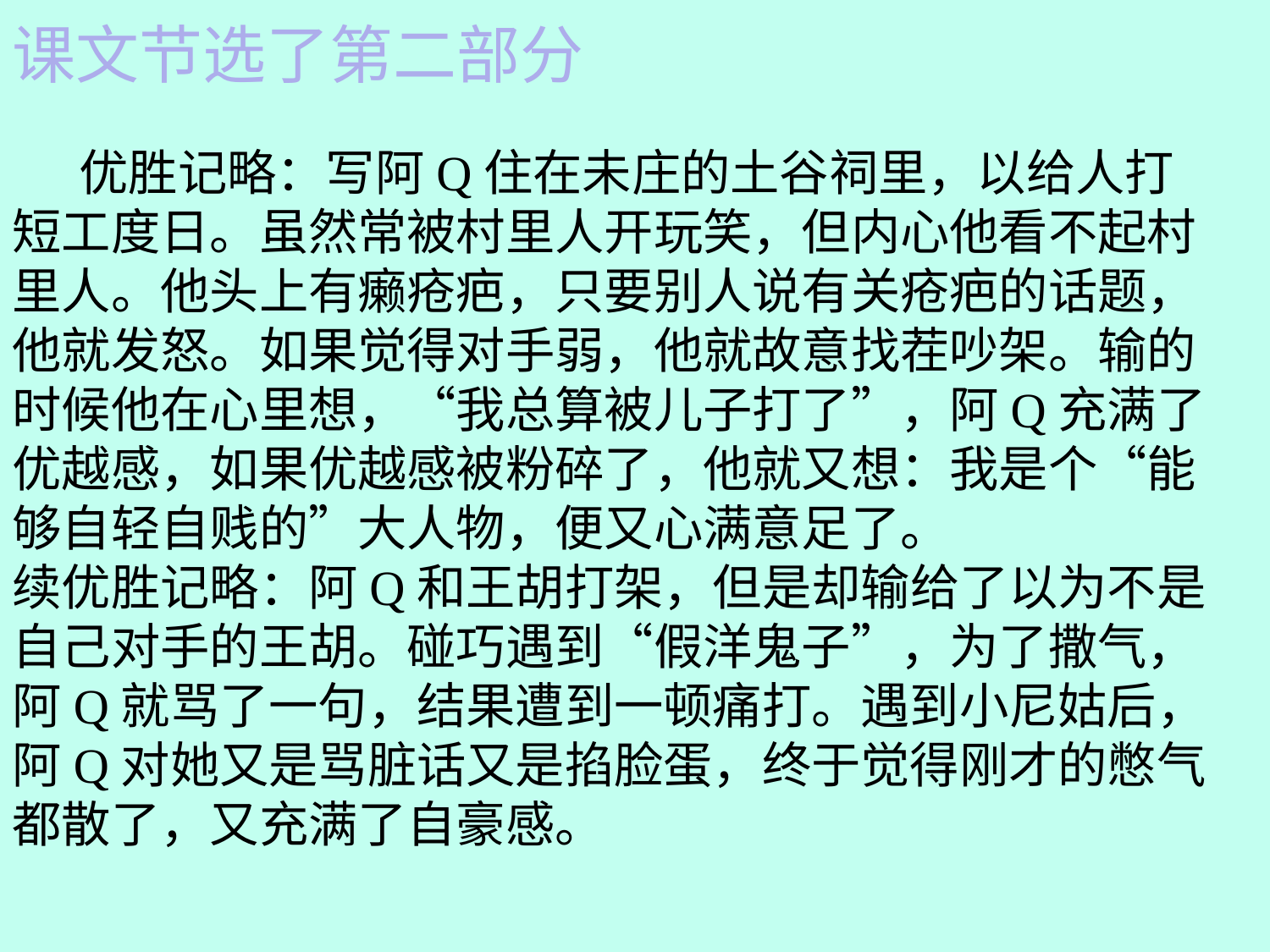

课文节选了第二部分

     优胜记略：写阿Q住在未庄的土谷祠里，以给人打短工度日。虽然常被村里人开玩笑，但内心他看不起村里人。他头上有癞疮疤，只要别人说有关疮疤的话题，他就发怒。如果觉得对手弱，他就故意找茬吵架。输的时候他在心里想，“我总算被儿子打了”，阿Q充满了优越感，如果优越感被粉碎了，他就又想：我是个“能够自轻自贱的”大人物，便又心满意足了。
续优胜记略：阿Q和王胡打架，但是却输给了以为不是自己对手的王胡。碰巧遇到“假洋鬼子”，为了撒气，阿Q就骂了一句，结果遭到一顿痛打。遇到小尼姑后，阿Q对她又是骂脏话又是掐脸蛋，终于觉得刚才的憋气都散了，又充满了自豪感。